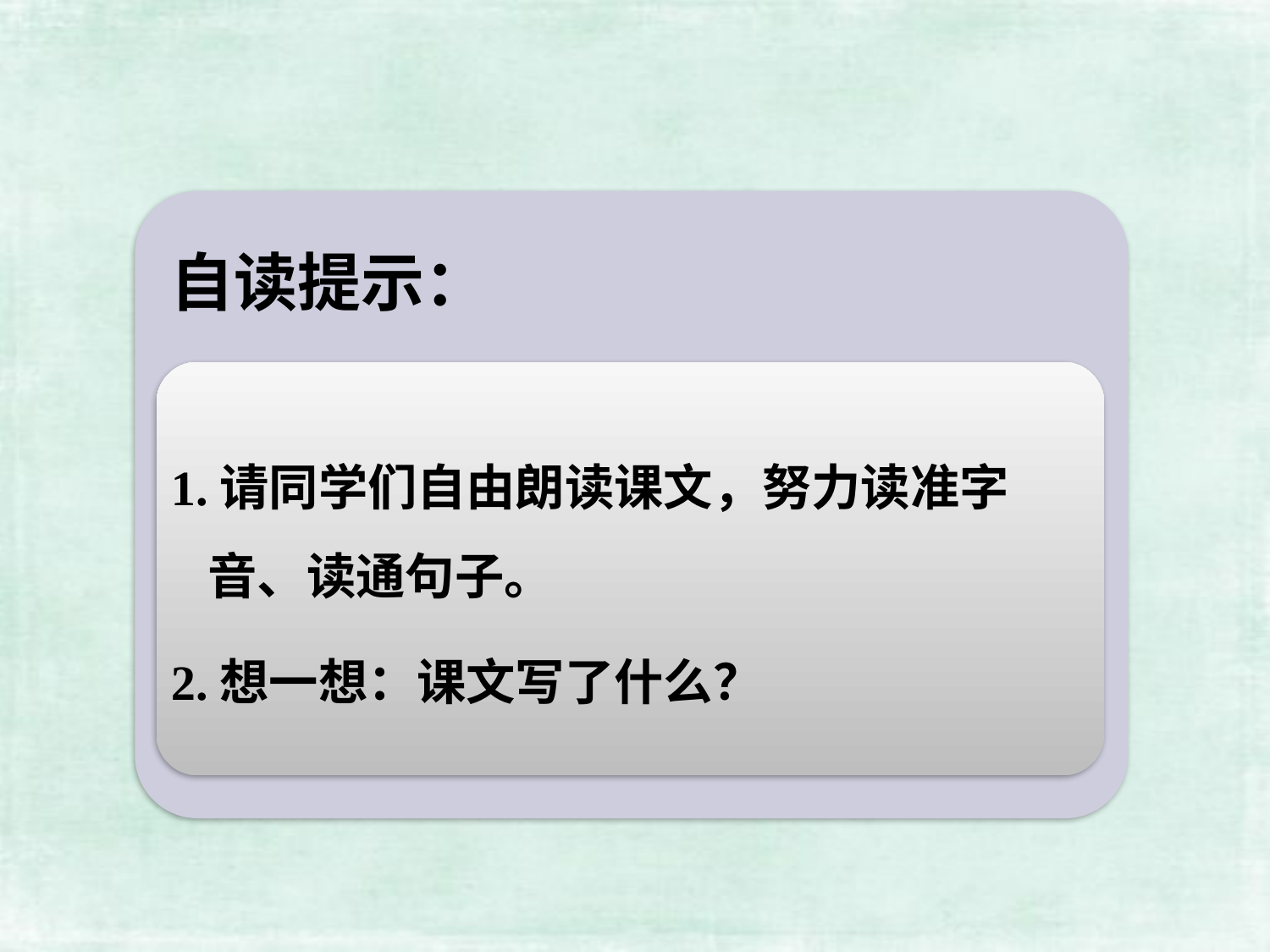

自读提示：
1.请同学们自由朗读课文，努力读准字音、读通句子。
2.想一想：课文写了什么？